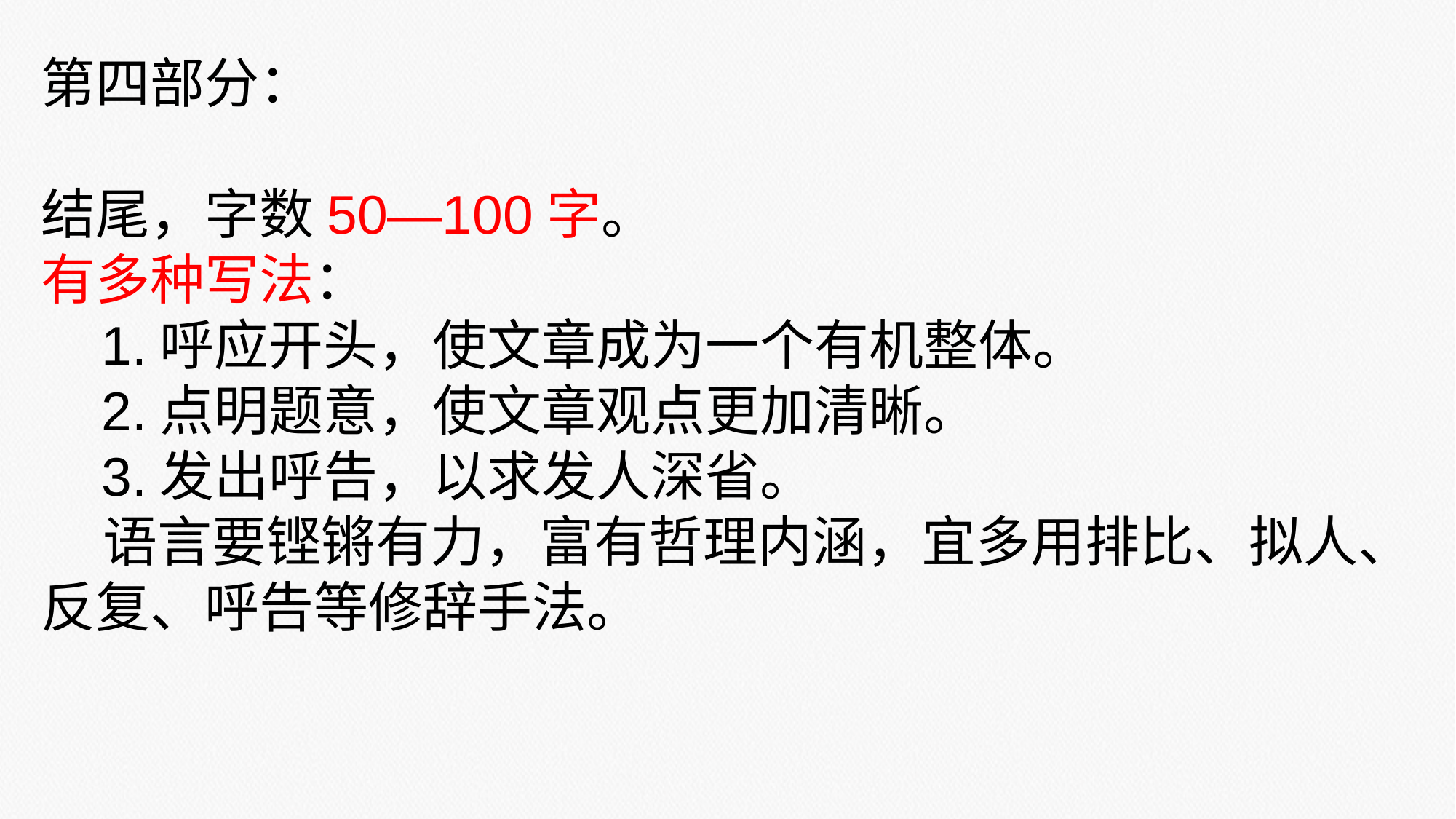

第四部分：

结尾，字数50—100字。
有多种写法：
    1.呼应开头，使文章成为一个有机整体。
    2.点明题意，使文章观点更加清晰。
    3.发出呼告，以求发人深省。
    语言要铿锵有力，富有哲理内涵，宜多用排比、拟人、反复、呼告等修辞手法。